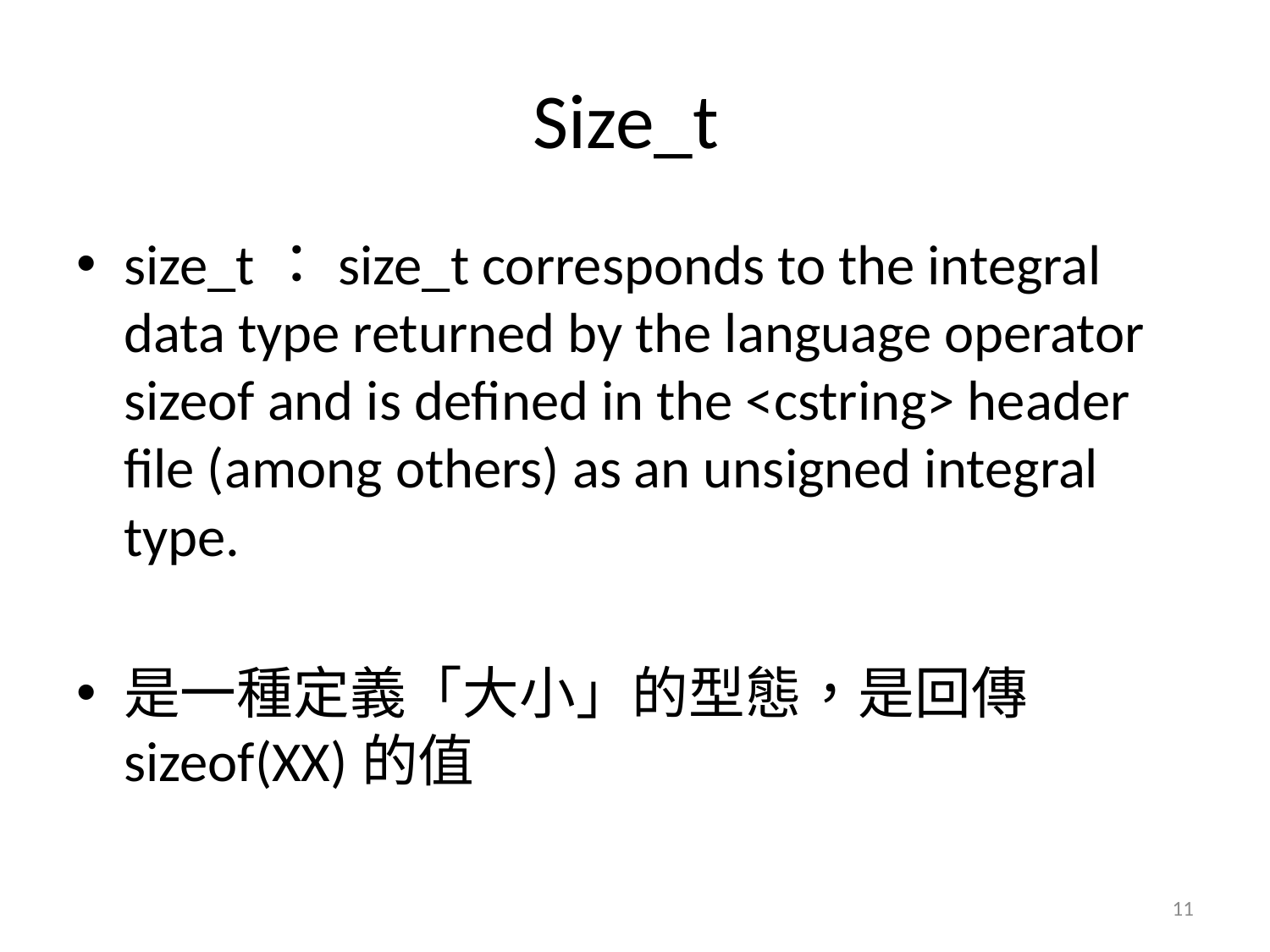

# Size_t
size_t：size_t corresponds to the integral data type returned by the language operator sizeof and is defined in the <cstring> header file (among others) as an unsigned integral type.

是一種定義「大小」的型態，是回傳sizeof(XX)的值
11